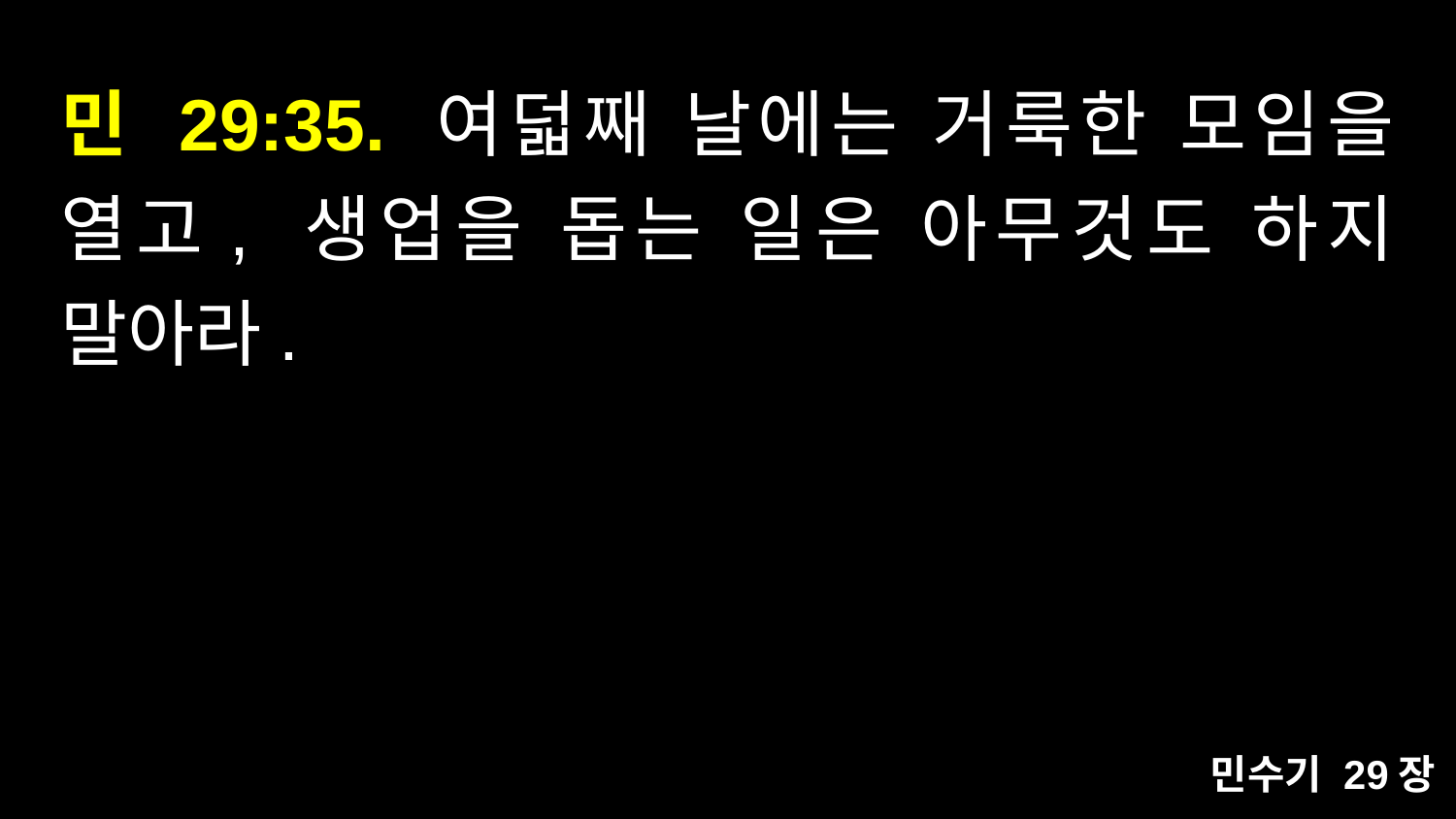

# 민 29:35. 여덟째 날에는 거룩한 모임을 열고, 생업을 돕는 일은 아무것도 하지 말아라.
민수기 29장